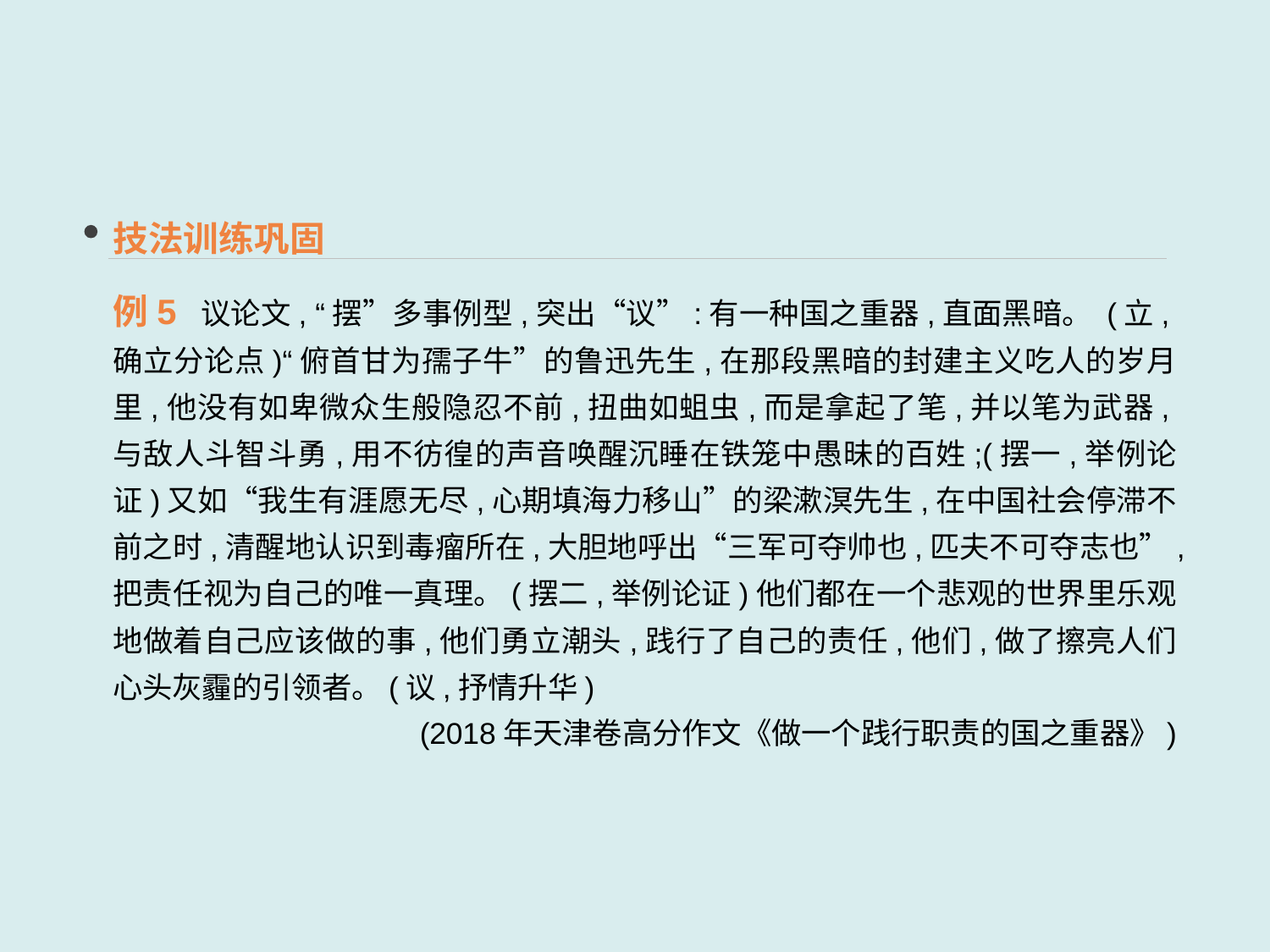

技法训练巩固

例5  议论文, “摆”多事例型,突出“议”:有一种国之重器,直面黑暗。 (立,确立分论点)“俯首甘为孺子牛”的鲁迅先生,在那段黑暗的封建主义吃人的岁月里,他没有如卑微众生般隐忍不前,扭曲如蛆虫,而是拿起了笔,并以笔为武器,与敌人斗智斗勇,用不彷徨的声音唤醒沉睡在铁笼中愚昧的百姓;(摆一,举例论证)又如“我生有涯愿无尽,心期填海力移山”的梁漱溟先生,在中国社会停滞不前之时,清醒地认识到毒瘤所在,大胆地呼出“三军可夺帅也,匹夫不可夺志也”,把责任视为自己的唯一真理。(摆二,举例论证)他们都在一个悲观的世界里乐观地做着自己应该做的事,他们勇立潮头,践行了自己的责任,他们,做了擦亮人们心头灰霾的引领者。(议,抒情升华)
(2018年天津卷高分作文《做一个践行职责的国之重器》)